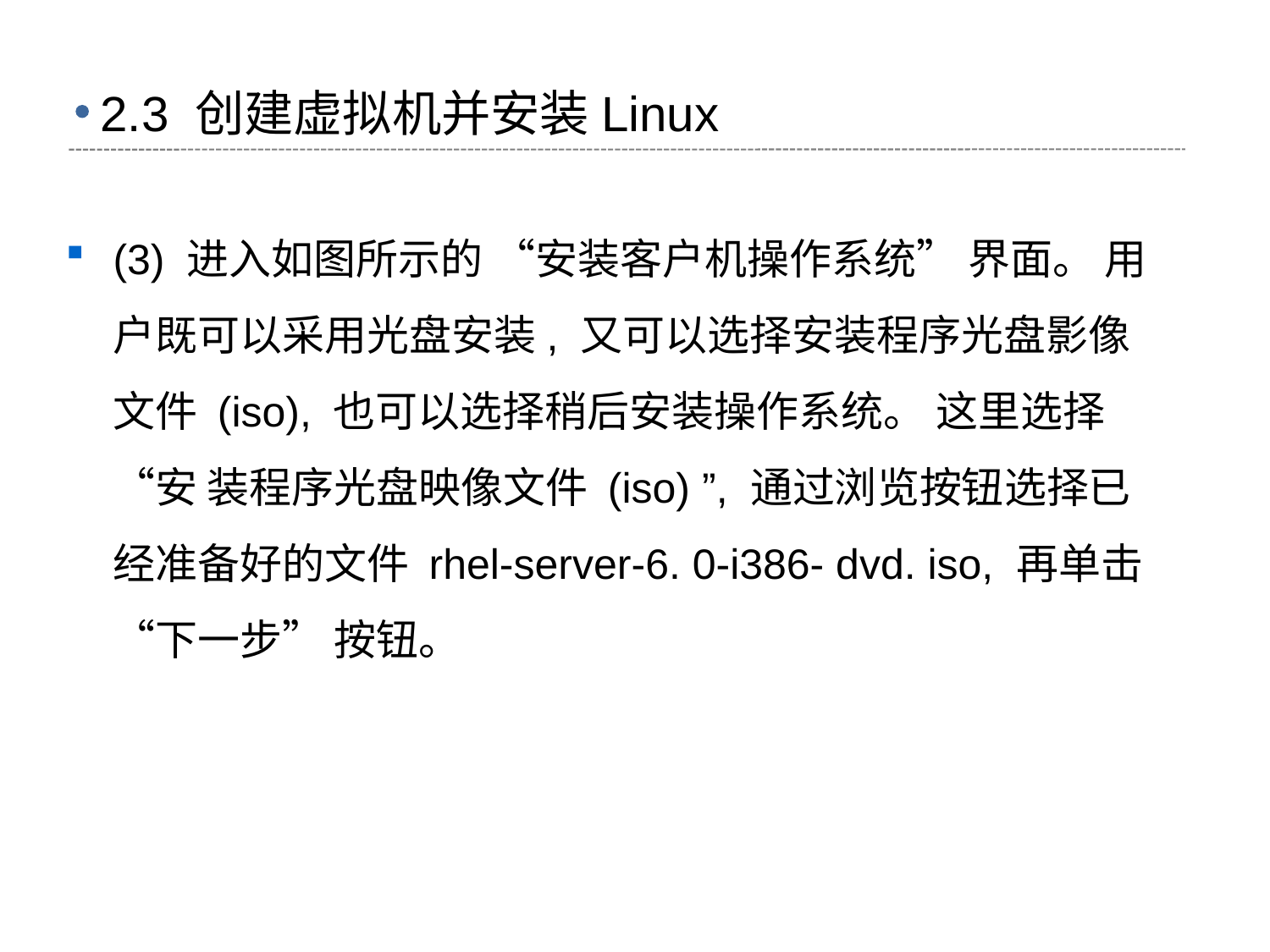

# 2.3 创建虚拟机并安装Linux
(3) 进入如图所示的 “安装客户机操作系统” 界面。 用户既可以采用光盘安装, 又可以选择安装程序光盘影像文件 (iso), 也可以选择稍后安装操作系统。 这里选择 “安 装程序光盘映像文件 (iso) ”, 通过浏览按钮选择已经准备好的文件 rhel-server-6. 0-i386- dvd. iso, 再单击 “下一步” 按钮。